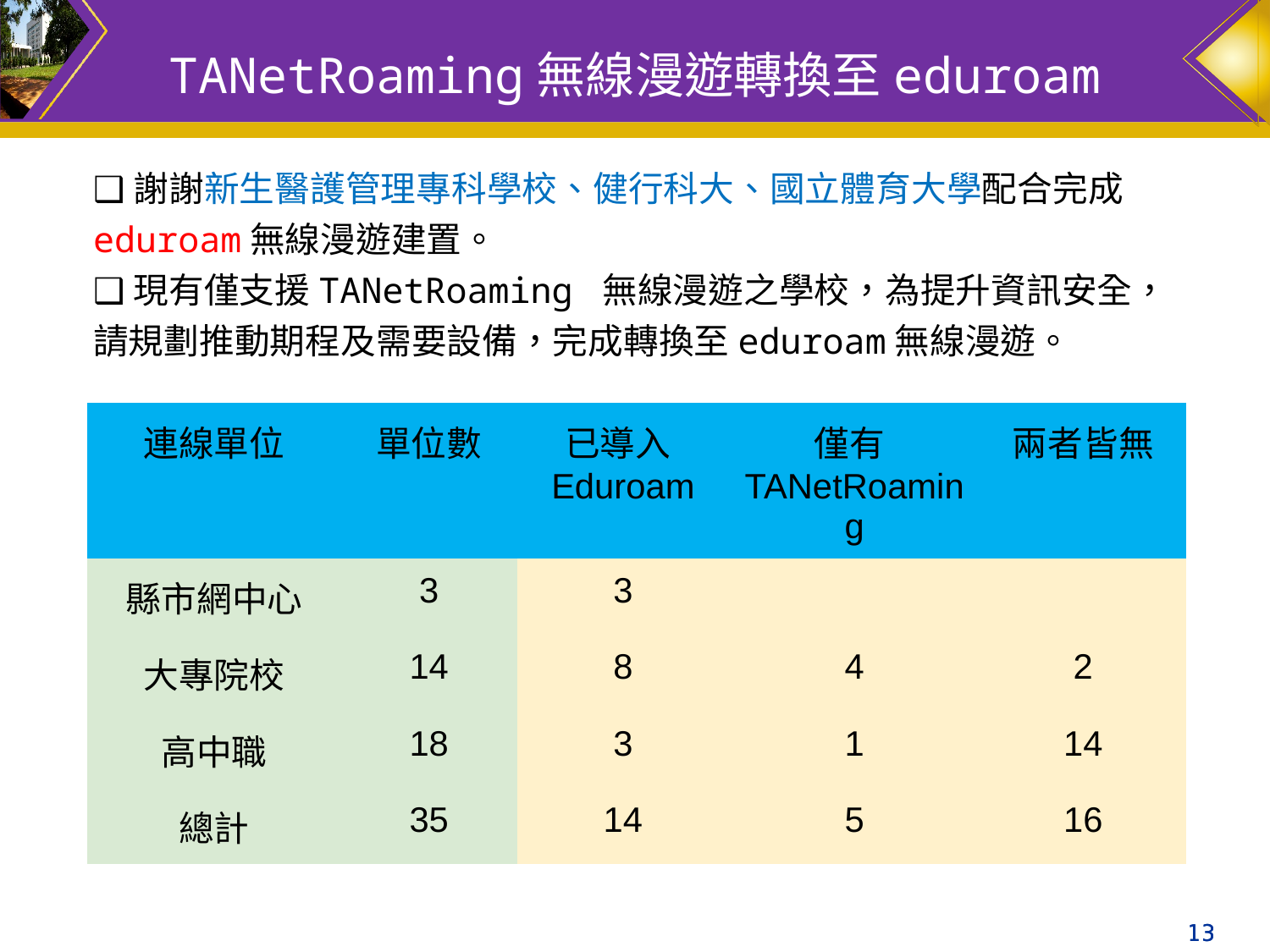

# TANetRoaming無線漫遊轉換至eduroam
❑謝謝新生醫護管理專科學校、健行科大、國立體育大學配合完成eduroam無線漫遊建置。
❑現有僅支援TANetRoaming 無線漫遊之學校，為提升資訊安全，請規劃推動期程及需要設備，完成轉換至eduroam無線漫遊。

| 連線單位 | 單位數 | 已導入Eduroam | 僅有TANetRoaming | 兩者皆無 |
| --- | --- | --- | --- | --- |
| 縣市網中心 | 3 | 3 |  |  |
| 大專院校 | 14 | 8 | 4 | 2 |
| 高中職 | 18 | 3 | 1 | 14 |
| 總計 | 35 | 14 | 5 | 16 |
13
13